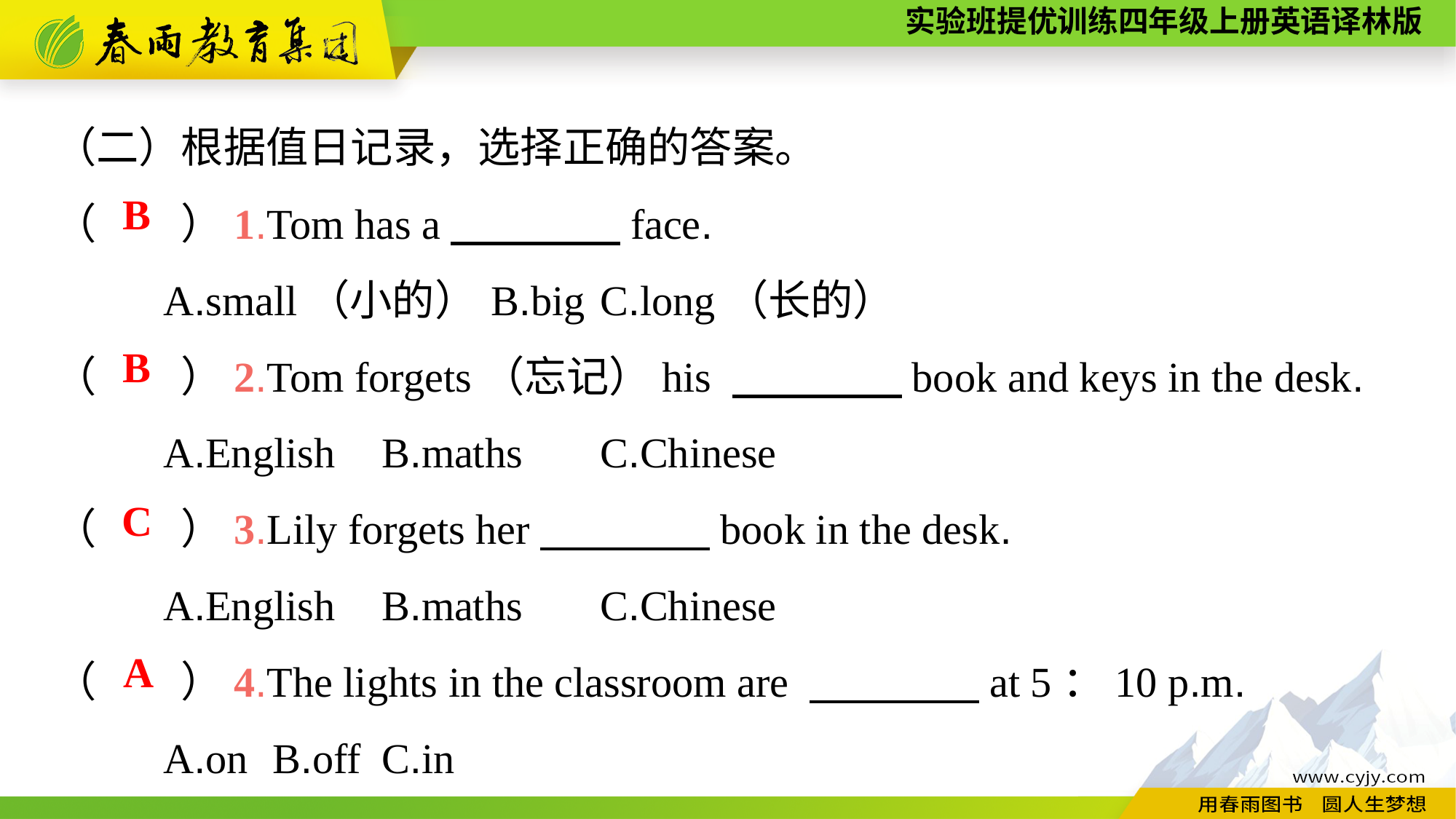

（二）根据值日记录，选择正确的答案。
（　　）1.Tom has a　　　　face.
	A.small（小的）	B.big	C.long（长的）
（　　）2.Tom forgets（忘记）his 　　　　book and keys in the desk.
	A.English	B.maths	C.Chinese
（　　）3.Lily forgets her　　　　book in the desk.
	A.English	B.maths	C.Chinese
（　　）4.The lights in the classroom are 　　　　at 5：10 p.m.
	A.on	B.off	C.in
B
B
C
A